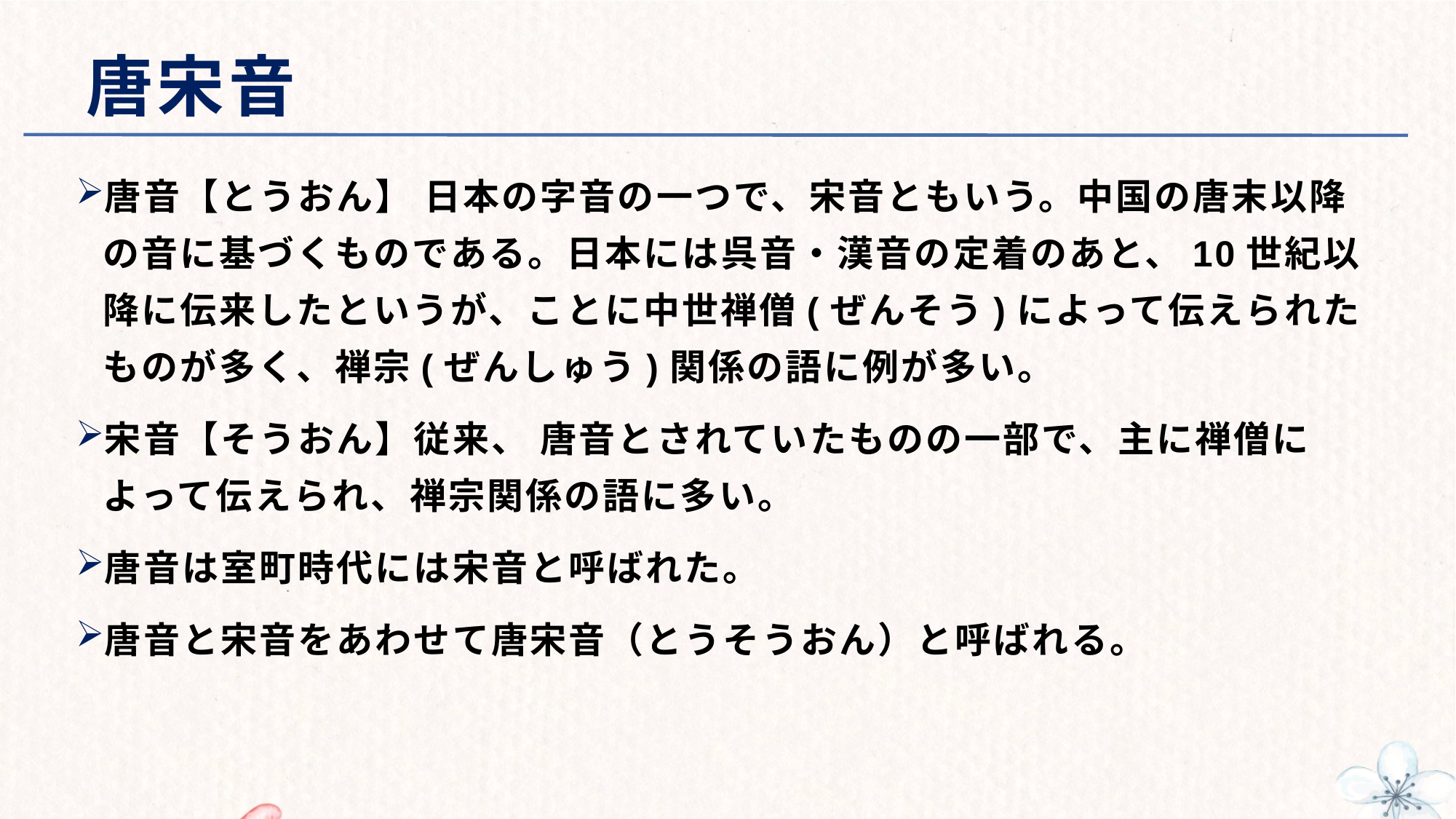

# 唐宋音
唐音【とうおん】 日本の字音の一つで、宋音ともいう。中国の唐末以降の音に基づくものである。日本には呉音・漢音の定着のあと、10世紀以降に伝来したというが、ことに中世禅僧(ぜんそう)によって伝えられたものが多く、禅宗(ぜんしゅう)関係の語に例が多い。
宋音【そうおん】従来、 唐音とされていたものの一部で、主に禅僧によって伝えられ、禅宗関係の語に多い。
唐音は室町時代には宋音と呼ばれた。
唐音と宋音をあわせて唐宋音（とうそうおん）と呼ばれる。